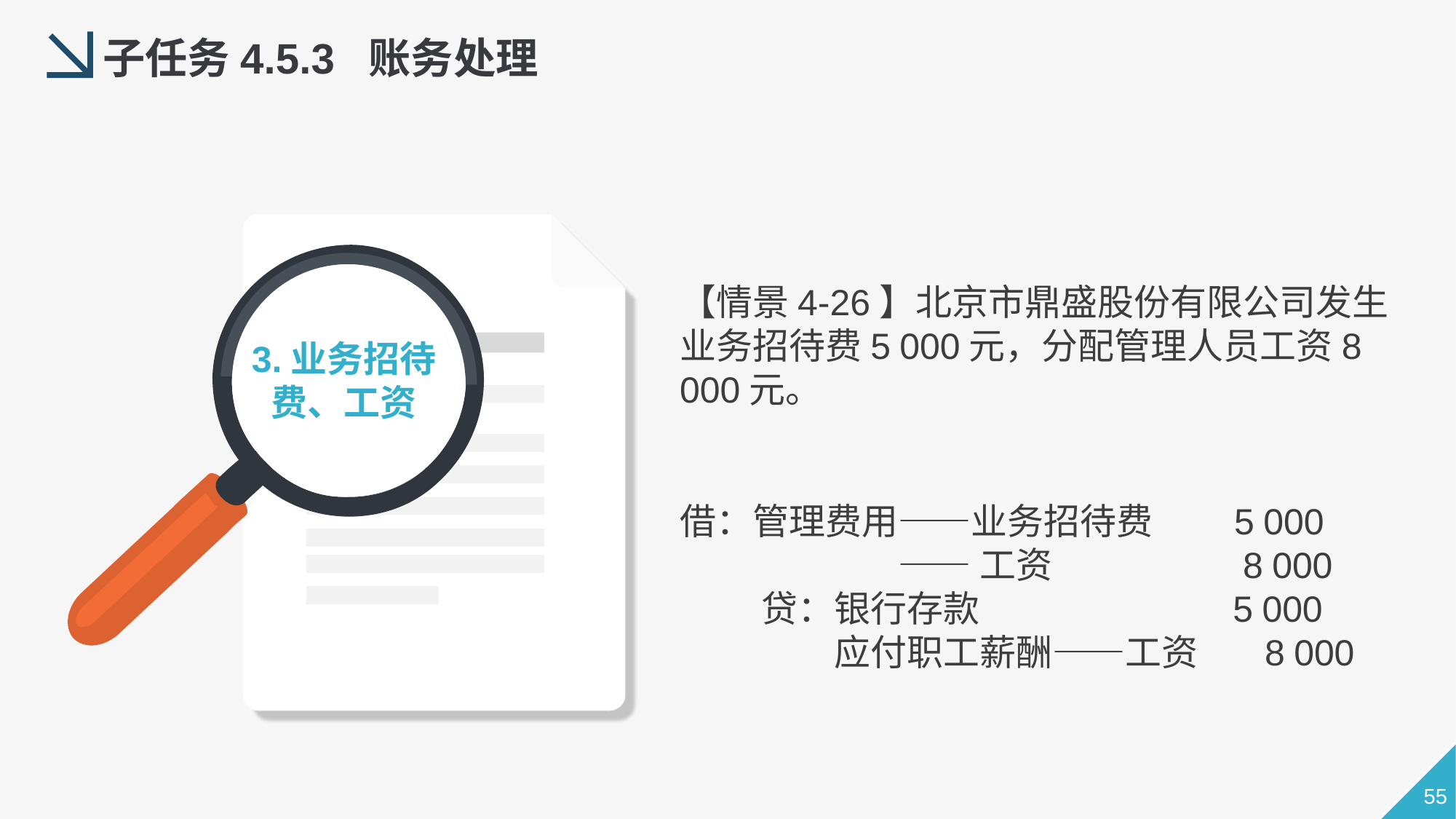

子任务4.5.3  账务处理

【情景4-26】北京市鼎盛股份有限公司发生业务招待费5 000元，分配管理人员工资8 000元。
3.业务招待费、工资
借：管理费用——业务招待费        5 000
                        ——工资                    8 000
        贷：银行存款                             5 000
                应付职工薪酬——工资       8 000